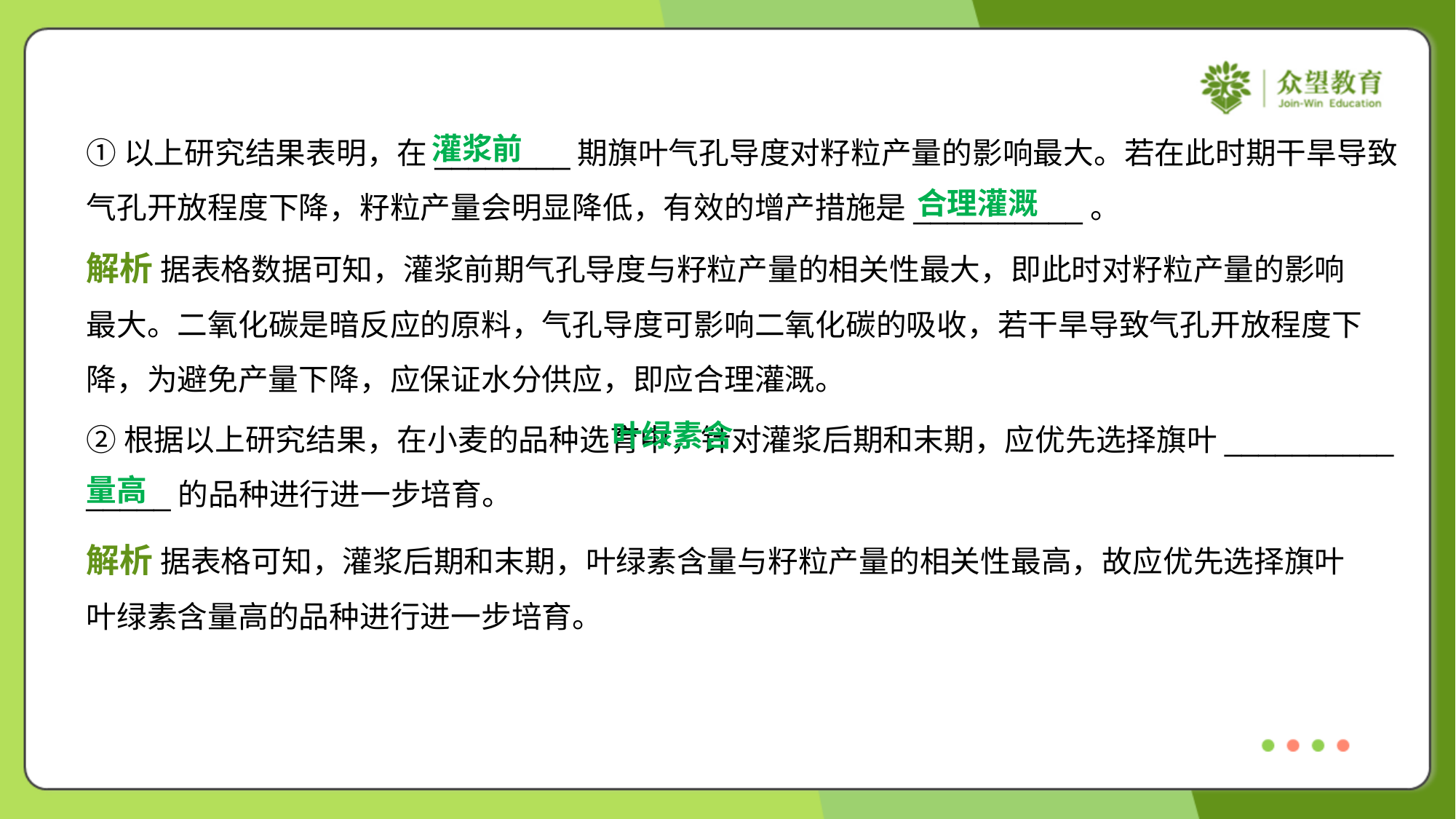

灌浆前
①以上研究结果表明，在________期旗叶气孔导度对籽粒产量的影响最大。若在此时期干旱导致
气孔开放程度下降，籽粒产量会明显降低，有效的增产措施是__________。
合理灌溉
解析 据表格数据可知，灌浆前期气孔导度与籽粒产量的相关性最大，即此时对籽粒产量的影响
最大。二氧化碳是暗反应的原料，气孔导度可影响二氧化碳的吸收，若干旱导致气孔开放程度下
降，为避免产量下降，应保证水分供应，即应合理灌溉。
                                                                           叶绿素含
量高
②根据以上研究结果，在小麦的品种选育中，针对灌浆后期和末期，应优先选择旗叶__________
_____的品种进行进一步培育。
解析 据表格可知，灌浆后期和末期，叶绿素含量与籽粒产量的相关性最高，故应优先选择旗叶
叶绿素含量高的品种进行进一步培育。